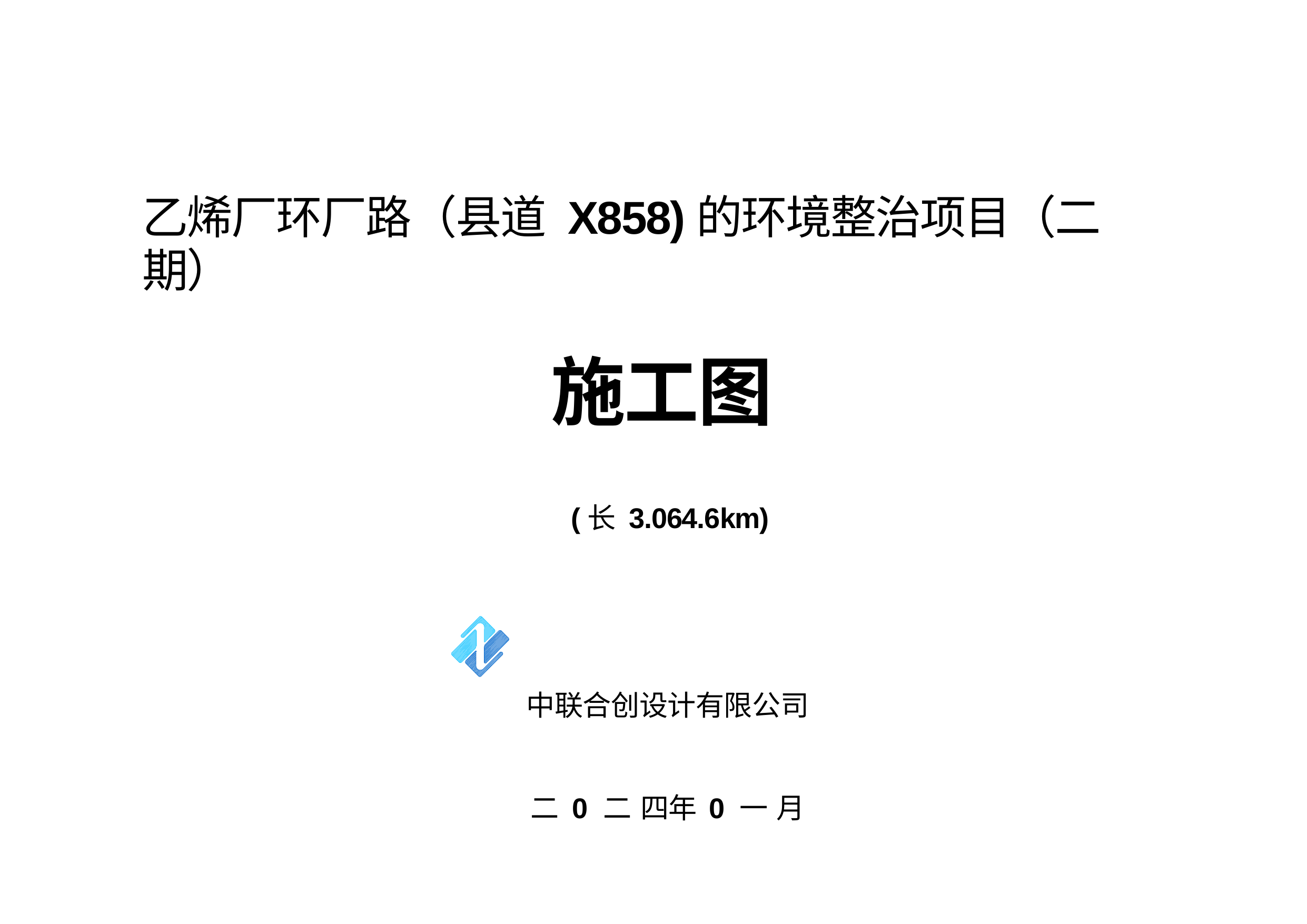

乙烯厂环厂路（县道 X858)的环境整治项目（二期）

施工图

(长 3.064.6km)

中联合创设计有限公司

二 0 二 四年 0 一 月